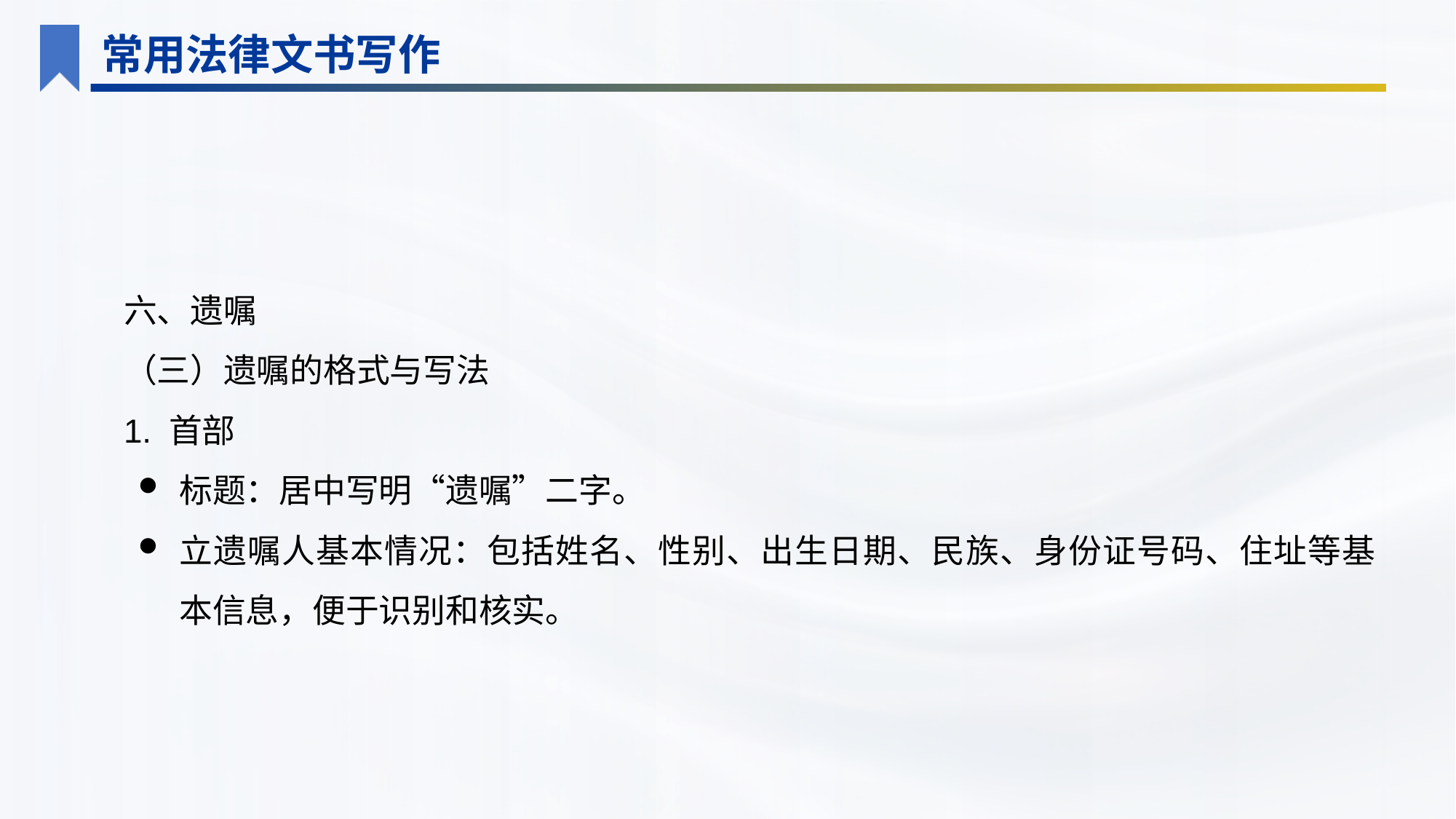

常用法律文书写作
六、遗嘱
（三）遗嘱的格式与写法
1. 首部
标题：居中写明“遗嘱”二字。
立遗嘱人基本情况：包括姓名、性别、出生日期、民族、身份证号码、住址等基本信息，便于识别和核实。